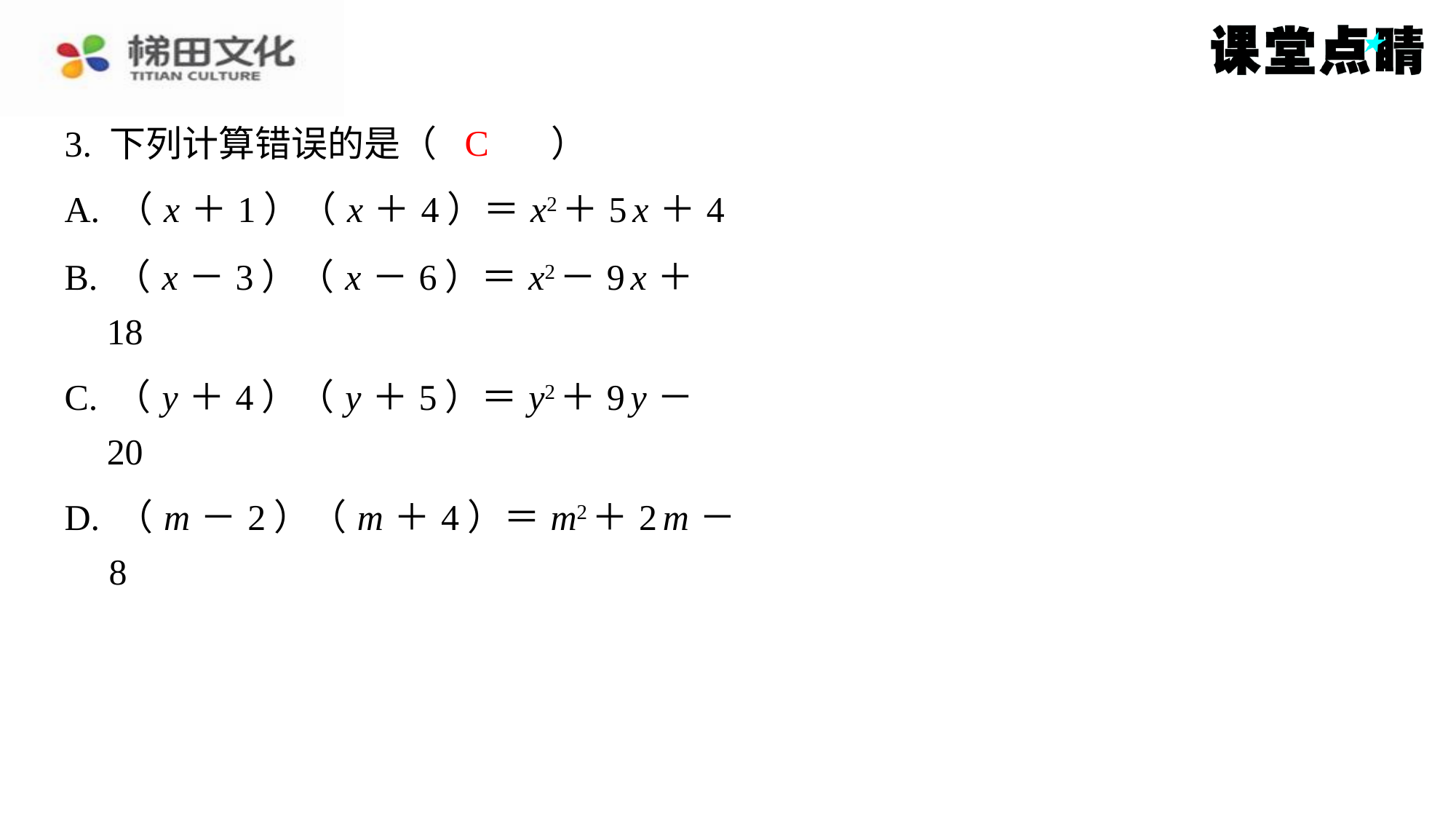

C
3. 下列计算错误的是（　C　）
| A. （ x ＋1）（ x ＋4）＝ x2＋5 x ＋4 |
| --- |
| B. （ x －3）（ x －6）＝ x2－9 x ＋18 |
| C. （ y ＋4）（ y ＋5）＝ y2＋9 y －20 |
| D. （ m －2）（ m ＋4）＝ m2＋2 m －8 |